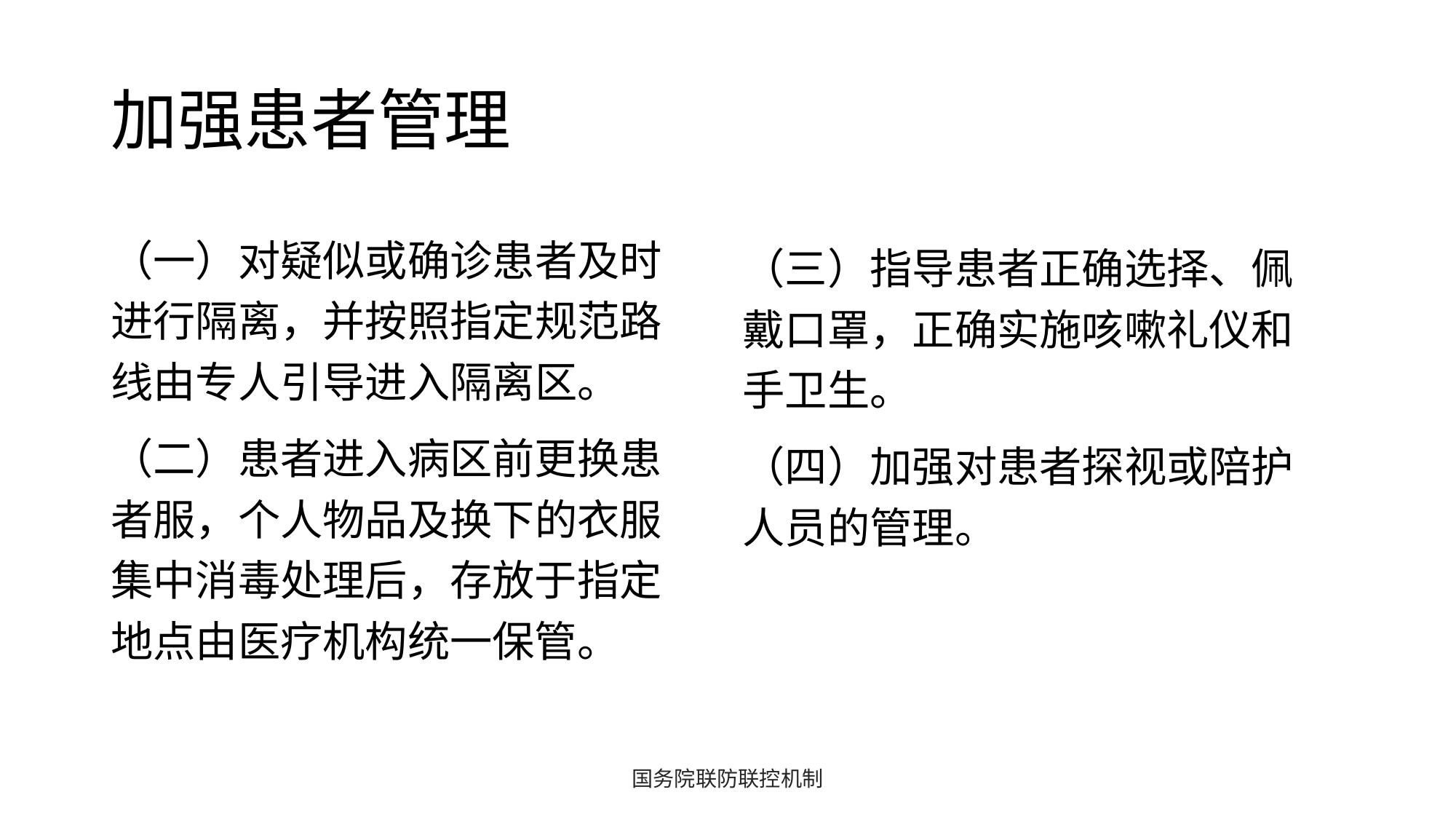

# 加强患者管理
（一）对疑似或确诊患者及时进行隔离，并按照指定规范路线由专人引导进入隔离区。
（二）患者进入病区前更换患者服，个人物品及换下的衣服集中消毒处理后，存放于指定地点由医疗机构统一保管。
（三）指导患者正确选择、佩戴口罩，正确实施咳嗽礼仪和手卫生。
（四）加强对患者探视或陪护人员的管理。

国务院联防联控机制
29